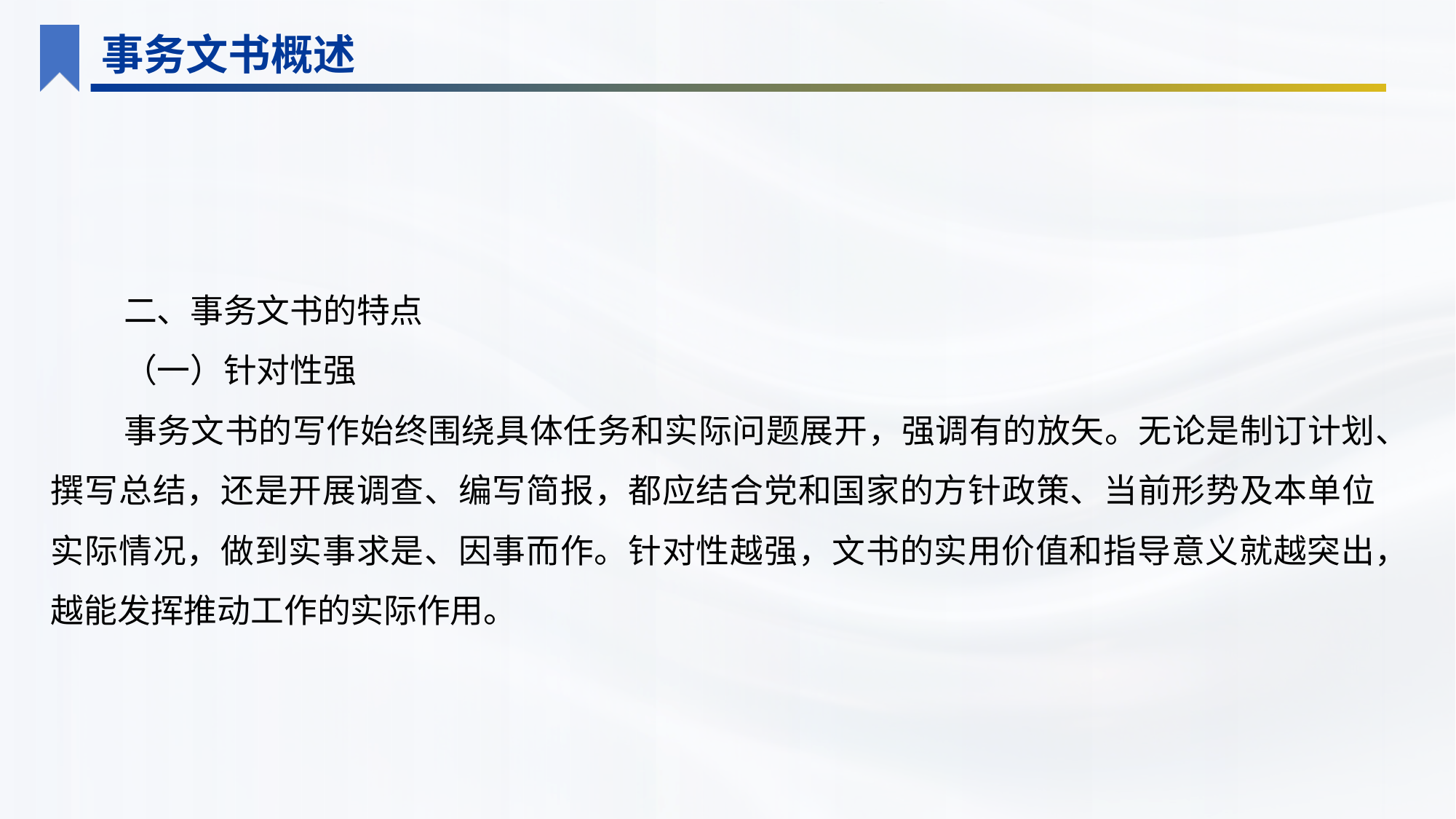

事务文书概述
二、事务文书的特点
（一）针对性强
事务文书的写作始终围绕具体任务和实际问题展开，强调有的放矢。无论是制订计划、撰写总结，还是开展调查、编写简报，都应结合党和国家的方针政策、当前形势及本单位实际情况，做到实事求是、因事而作。针对性越强，文书的实用价值和指导意义就越突出，越能发挥推动工作的实际作用。